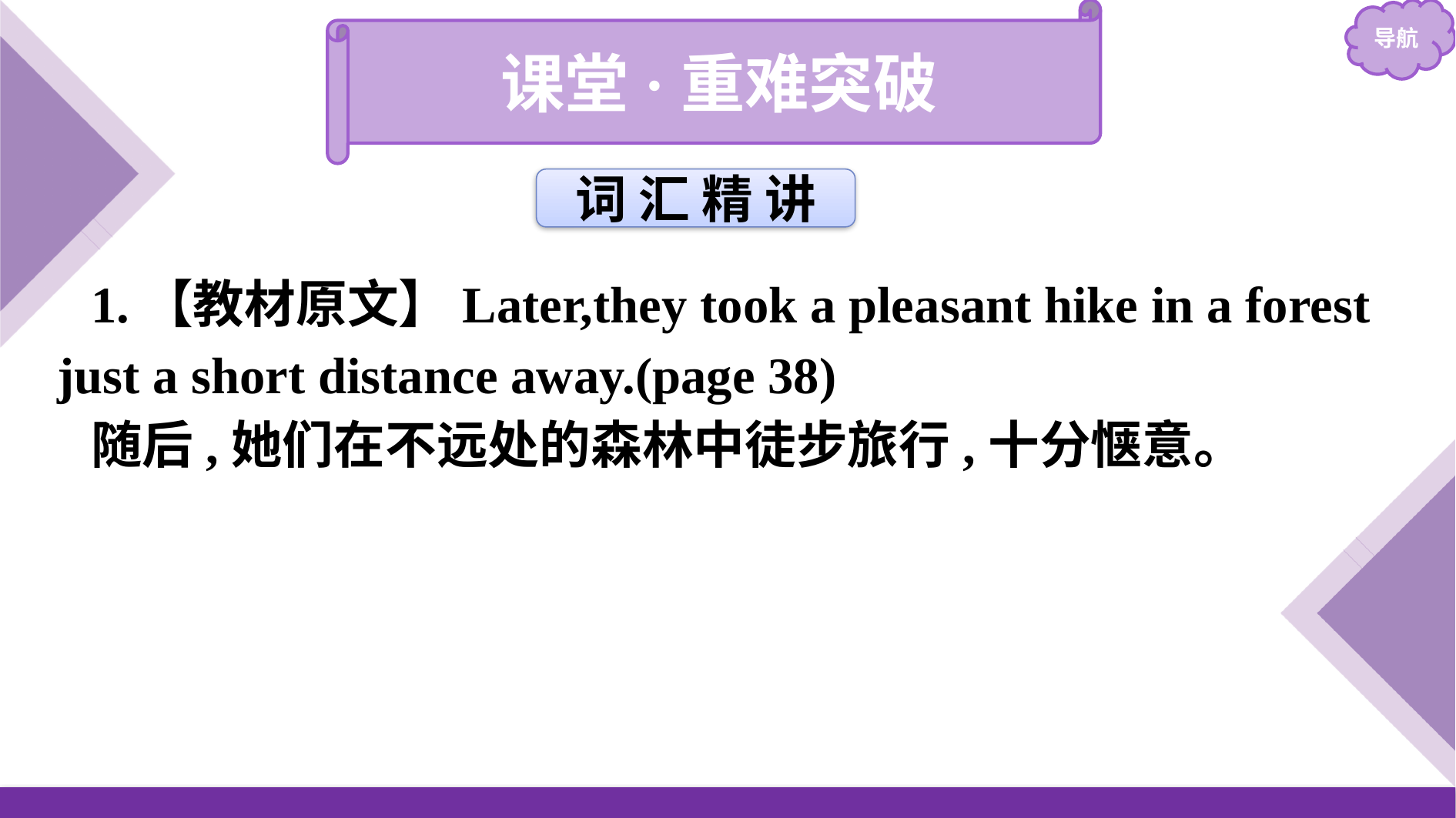

课堂·重难突破
词 汇 精 讲
1.【教材原文】Later,they took a pleasant hike in a forest just a short distance away.(page 38)
随后,她们在不远处的森林中徒步旅行,十分惬意。